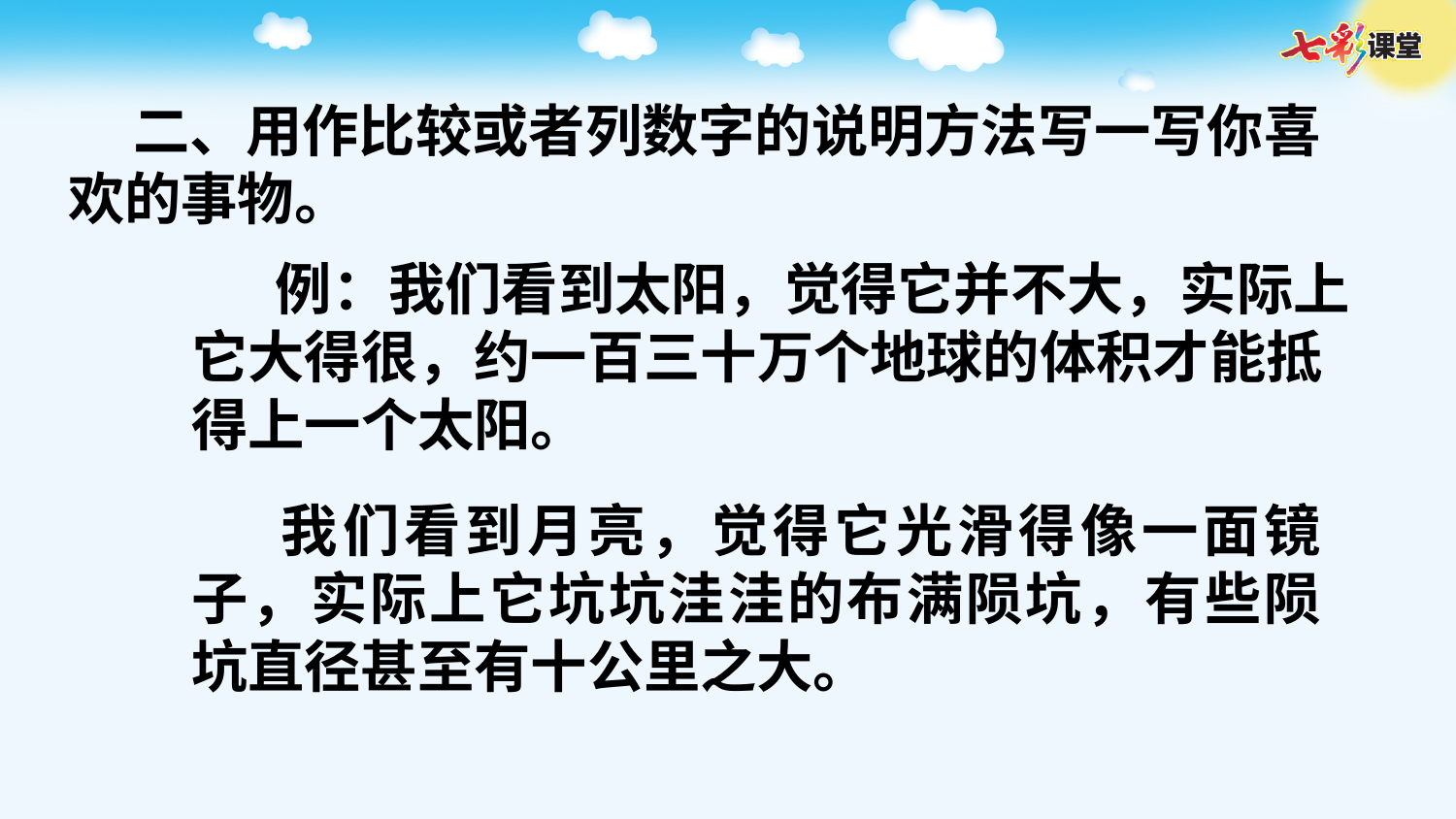

二、用作比较或者列数字的说明方法写一写你喜欢的事物。
   例：我们看到太阳，觉得它并不大，实际上它大得很，约一百三十万个地球的体积才能抵得上一个太阳。
    我们看到月亮，觉得它光滑得像一面镜子，实际上它坑坑洼洼的布满陨坑，有些陨坑直径甚至有十公里之大。